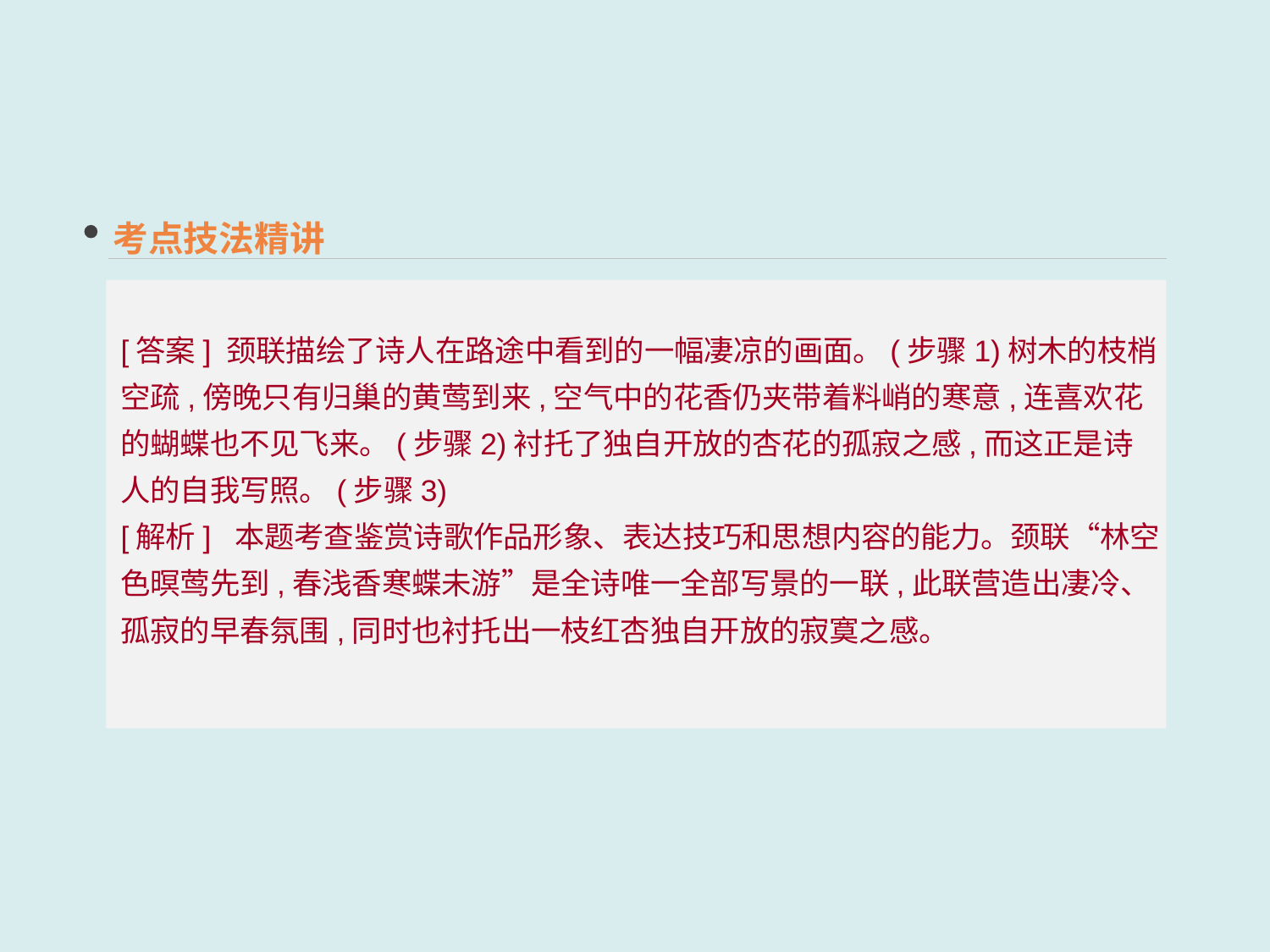

考点技法精讲

[答案] 颈联描绘了诗人在路途中看到的一幅凄凉的画面。(步骤1)树木的枝梢空疏,傍晚只有归巢的黄莺到来,空气中的花香仍夹带着料峭的寒意,连喜欢花的蝴蝶也不见飞来。(步骤2)衬托了独自开放的杏花的孤寂之感,而这正是诗人的自我写照。(步骤3)
[解析]  本题考查鉴赏诗歌作品形象、表达技巧和思想内容的能力。颈联“林空色暝莺先到,春浅香寒蝶未游”是全诗唯一全部写景的一联,此联营造出凄冷、孤寂的早春氛围,同时也衬托出一枝红杏独自开放的寂寞之感。